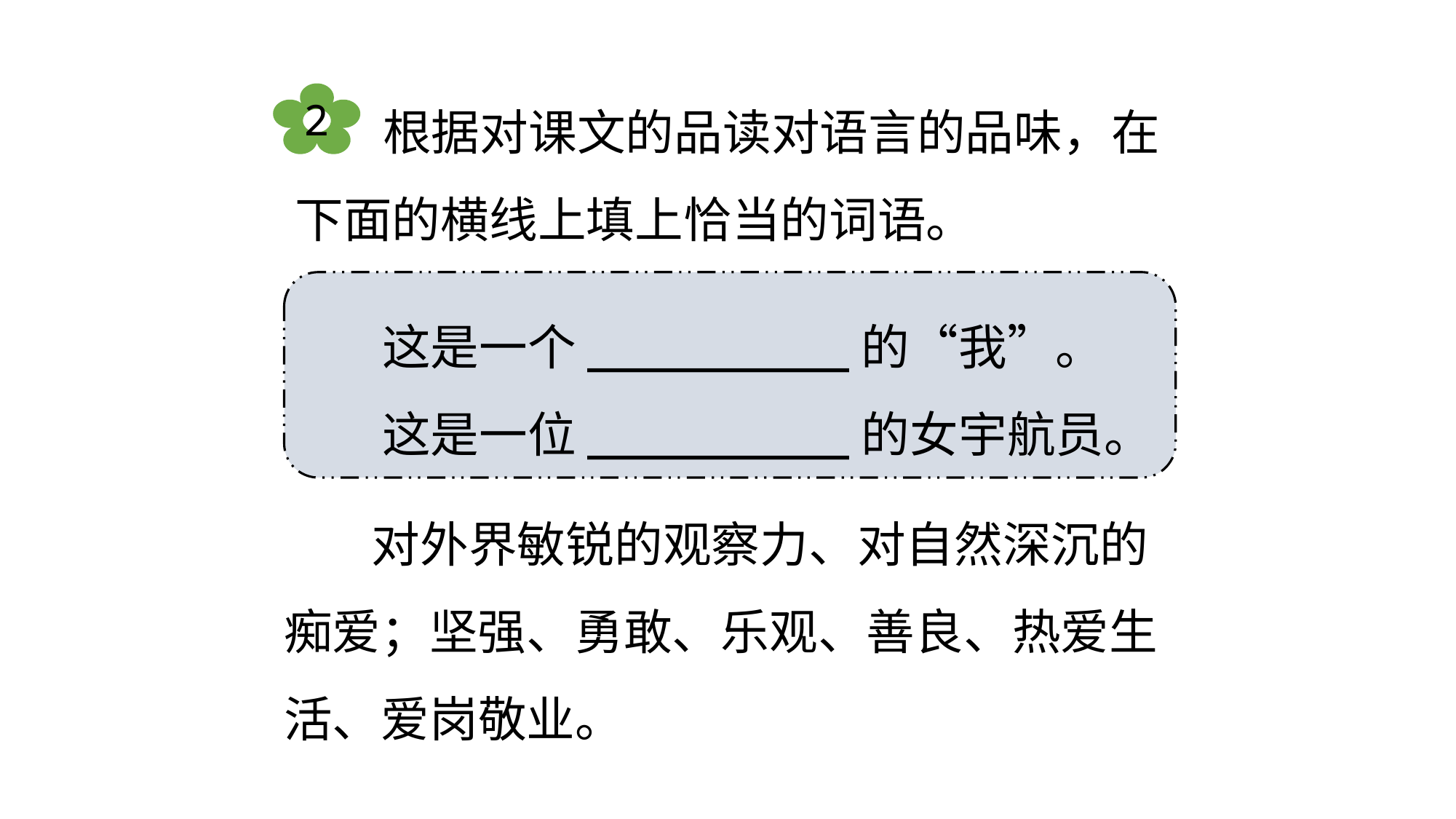

根据对课文的品读对语言的品味，在下面的横线上填上恰当的词语。
2
 这是一个_________的“我”。
 这是一位_________的女宇航员。
  对外界敏锐的观察力、对自然深沉的痴爱；坚强、勇敢、乐观、善良、热爱生活、爱岗敬业。